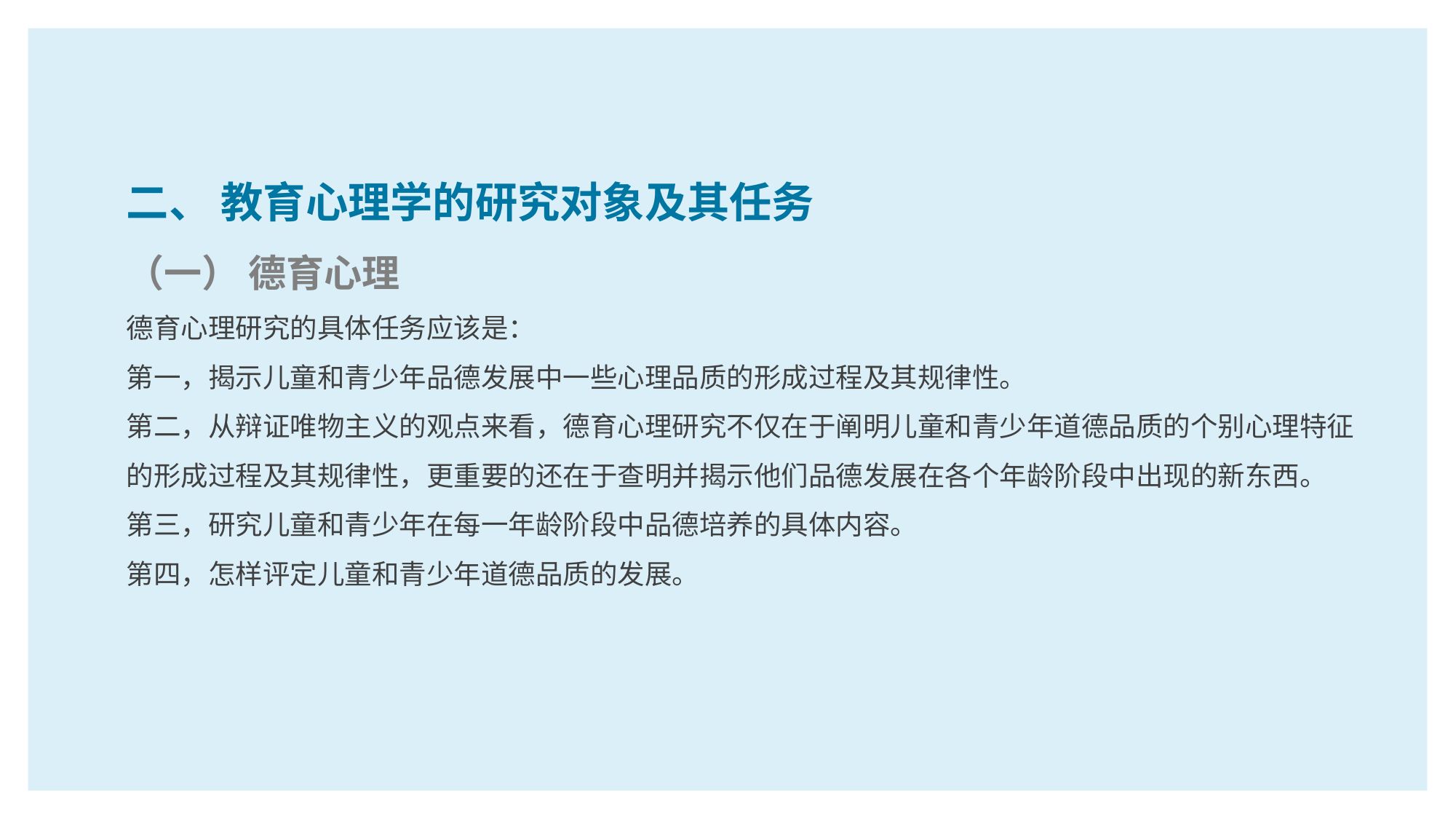

二、 教育心理学的研究对象及其任务
（一） 德育心理
德育心理研究的具体任务应该是：
第一，揭示儿童和青少年品德发展中一些心理品质的形成过程及其规律性。
第二，从辩证唯物主义的观点来看，德育心理研究不仅在于阐明儿童和青少年道德品质的个别心理特征的形成过程及其规律性，更重要的还在于查明并揭示他们品德发展在各个年龄阶段中出现的新东西。
第三，研究儿童和青少年在每一年龄阶段中品德培养的具体内容。
第四，怎样评定儿童和青少年道德品质的发展。